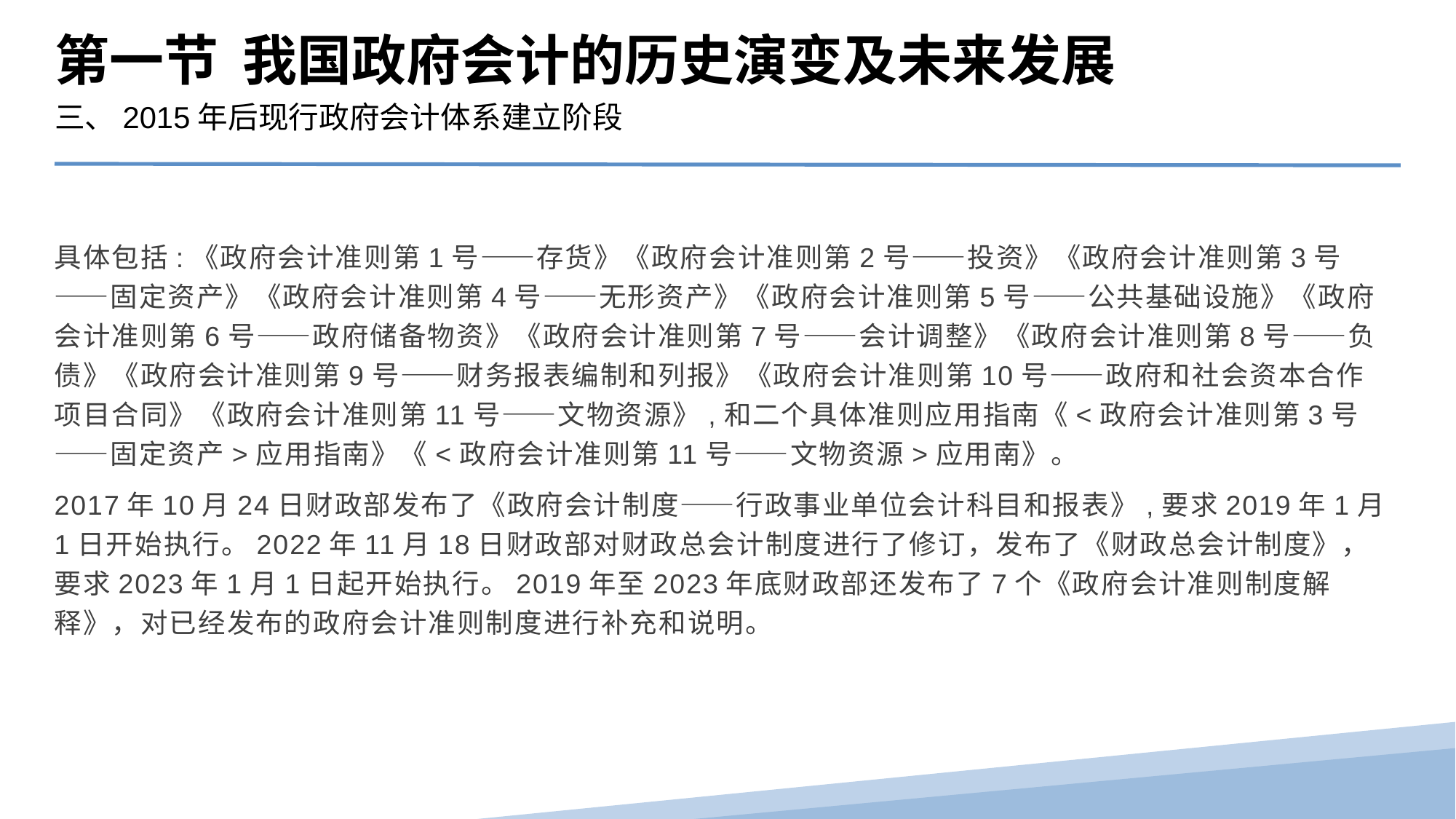

第一节  我国政府会计的历史演变及未来发展
三、2015年后现行政府会计体系建立阶段
具体包括:《政府会计准则第1号——存货》《政府会计准则第2号——投资》《政府会计准则第3号——固定资产》《政府会计准则第4号——无形资产》《政府会计准则第5号——公共基础设施》《政府会计准则第6号——政府储备物资》《政府会计准则第7号——会计调整》《政府会计准则第8号——负债》《政府会计准则第9号——财务报表编制和列报》《政府会计准则第10号——政府和社会资本合作项目合同》《政府会计准则第11号——文物资源》,和二个具体准则应用指南《<政府会计准则第3号——固定资产>应用指南》《<政府会计准则第11号——文物资源>应用南》。
2017年10月24日财政部发布了《政府会计制度——行政事业单位会计科目和报表》,要求2019年1月1日开始执行。2022年11月18日财政部对财政总会计制度进行了修订，发布了《财政总会计制度》，要求2023年1月1日起开始执行。2019年至2023年底财政部还发布了7个《政府会计准则制度解释》，对已经发布的政府会计准则制度进行补充和说明。